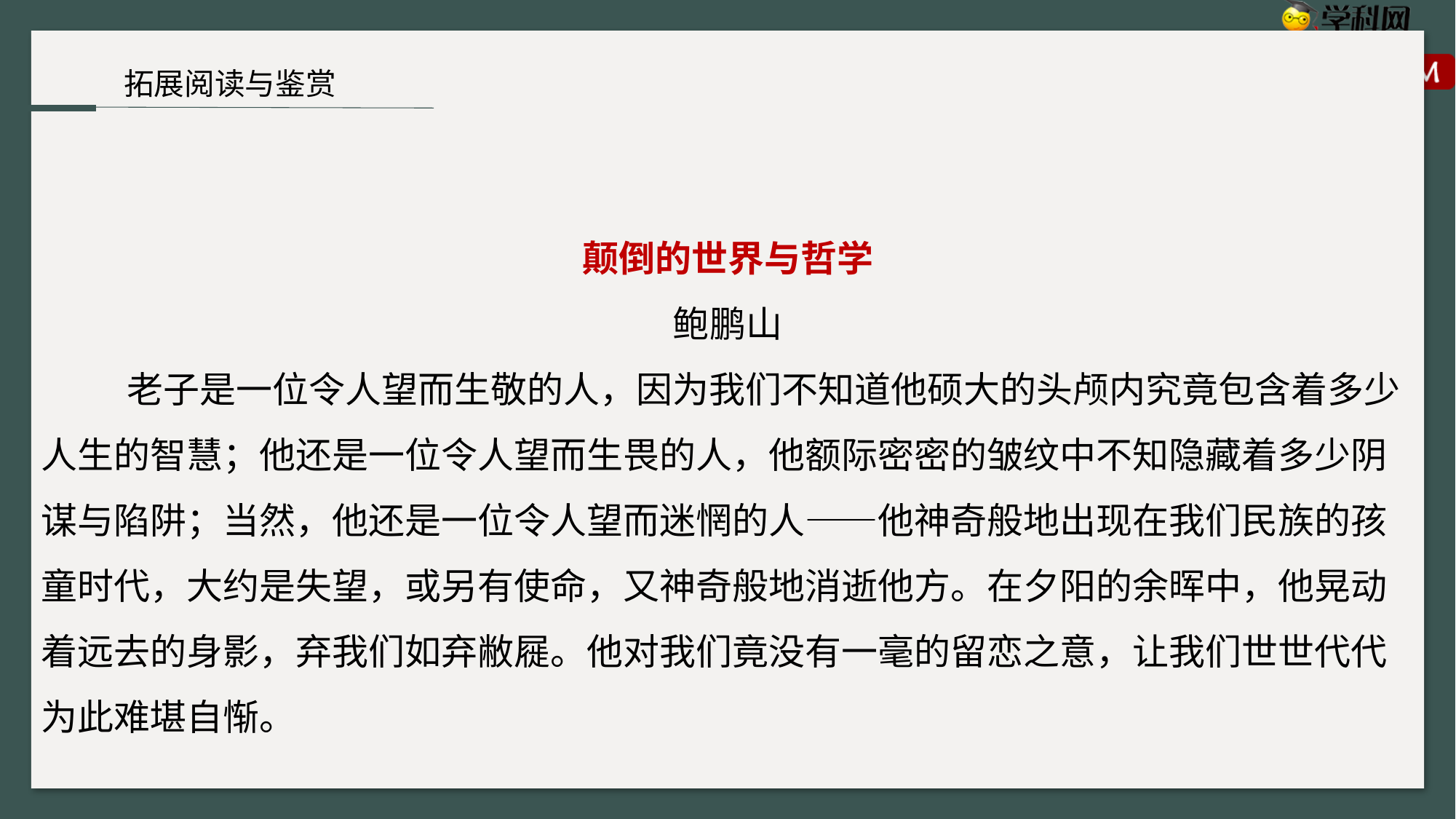

拓展阅读与鉴赏
颠倒的世界与哲学
鲍鹏山
老子是一位令人望而生敬的人，因为我们不知道他硕大的头颅内究竟包含着多少人生的智慧；他还是一位令人望而生畏的人，他额际密密的皱纹中不知隐藏着多少阴谋与陷阱；当然，他还是一位令人望而迷惘的人——他神奇般地出现在我们民族的孩童时代，大约是失望，或另有使命，又神奇般地消逝他方。在夕阳的余晖中，他晃动着远去的身影，弃我们如弃敝屣。他对我们竟没有一毫的留恋之意，让我们世世代代为此难堪自惭。